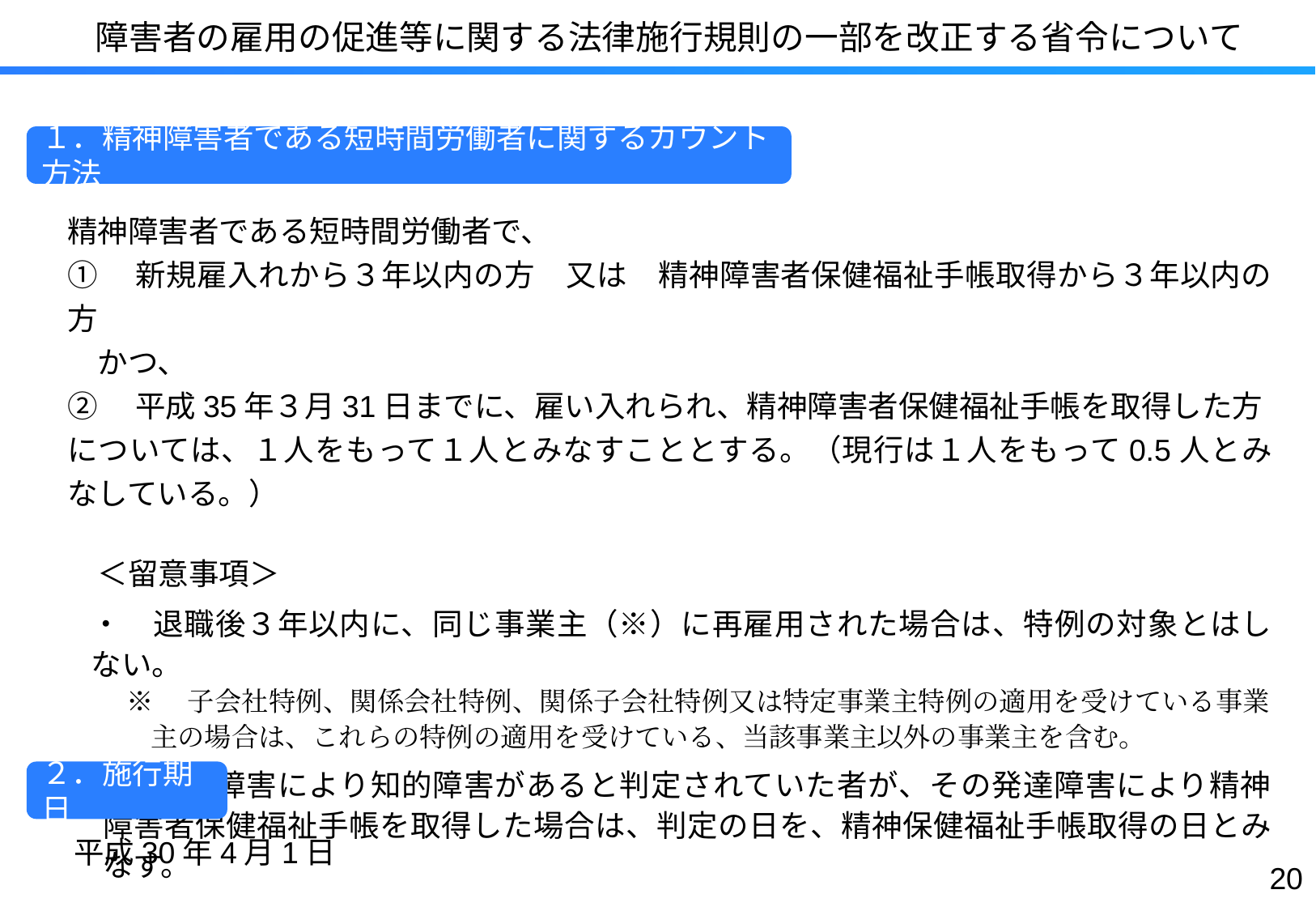

障害者の雇用の促進等に関する法律施行規則の一部を改正する省令について

１．精神障害者である短時間労働者に関するカウント方法
精神障害者である短時間労働者で、
①　新規雇入れから３年以内の方　又は　精神障害者保健福祉手帳取得から３年以内の方
　かつ、
②　平成35年３月31日までに、雇い入れられ、精神障害者保健福祉手帳を取得した方
については、１人をもって１人とみなすこととする。（現行は１人をもって0.5人とみなしている。）

　＜留意事項＞
・　退職後３年以内に、同じ事業主（※）に再雇用された場合は、特例の対象とはしない。
※　子会社特例、関係会社特例、関係子会社特例又は特定事業主特例の適用を受けている事業主の場合は、これらの特例の適用を受けている、当該事業主以外の事業主を含む。
・　発達障害により知的障害があると判定されていた者が、その発達障害により精神障害者保健福祉手帳を取得した場合は、判定の日を、精神保健福祉手帳取得の日とみなす。
２．施行期日
　平成30年4月1日
20